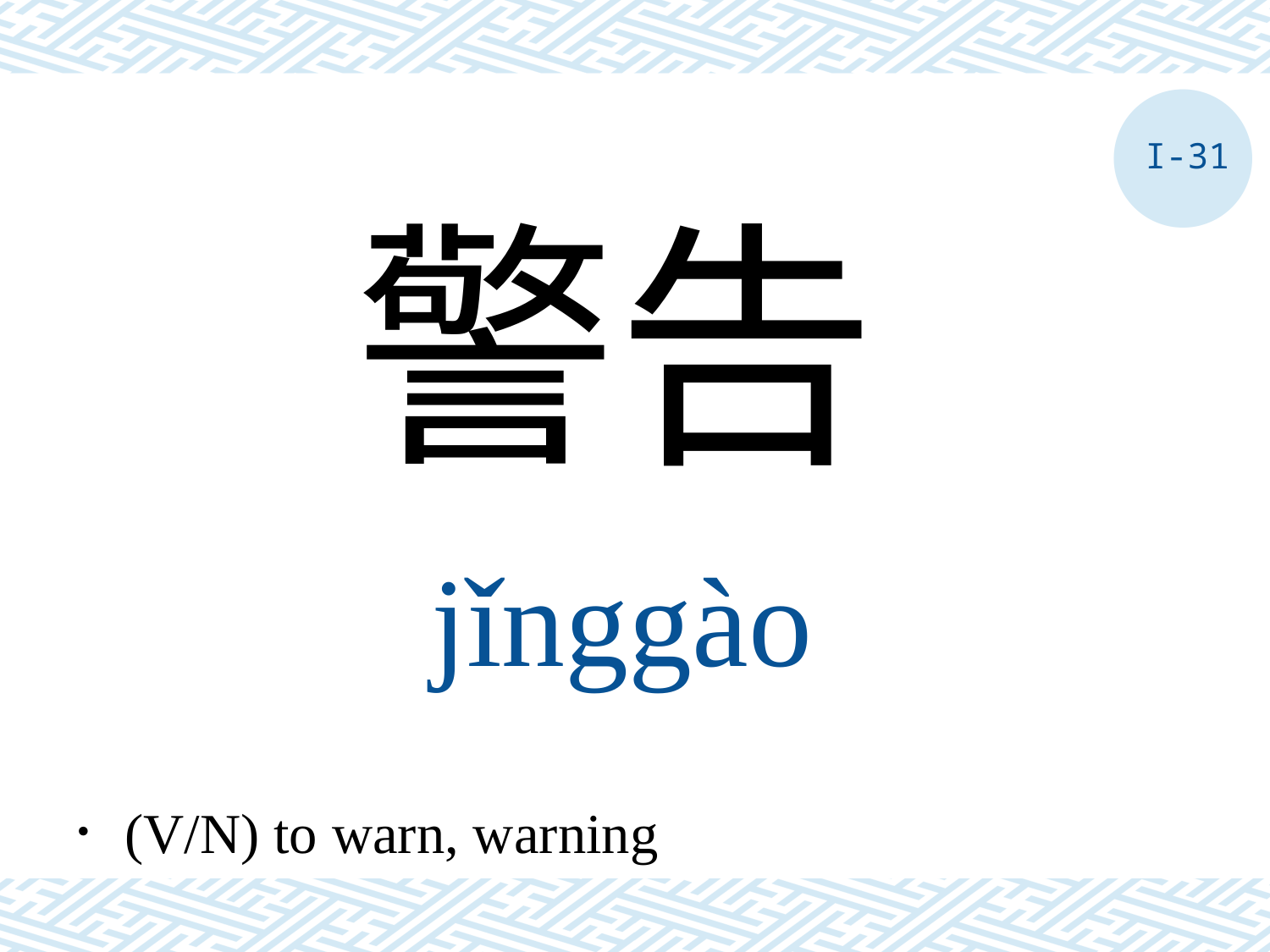

I-31
警告
jǐnggào
．(V/N) to warn, warning